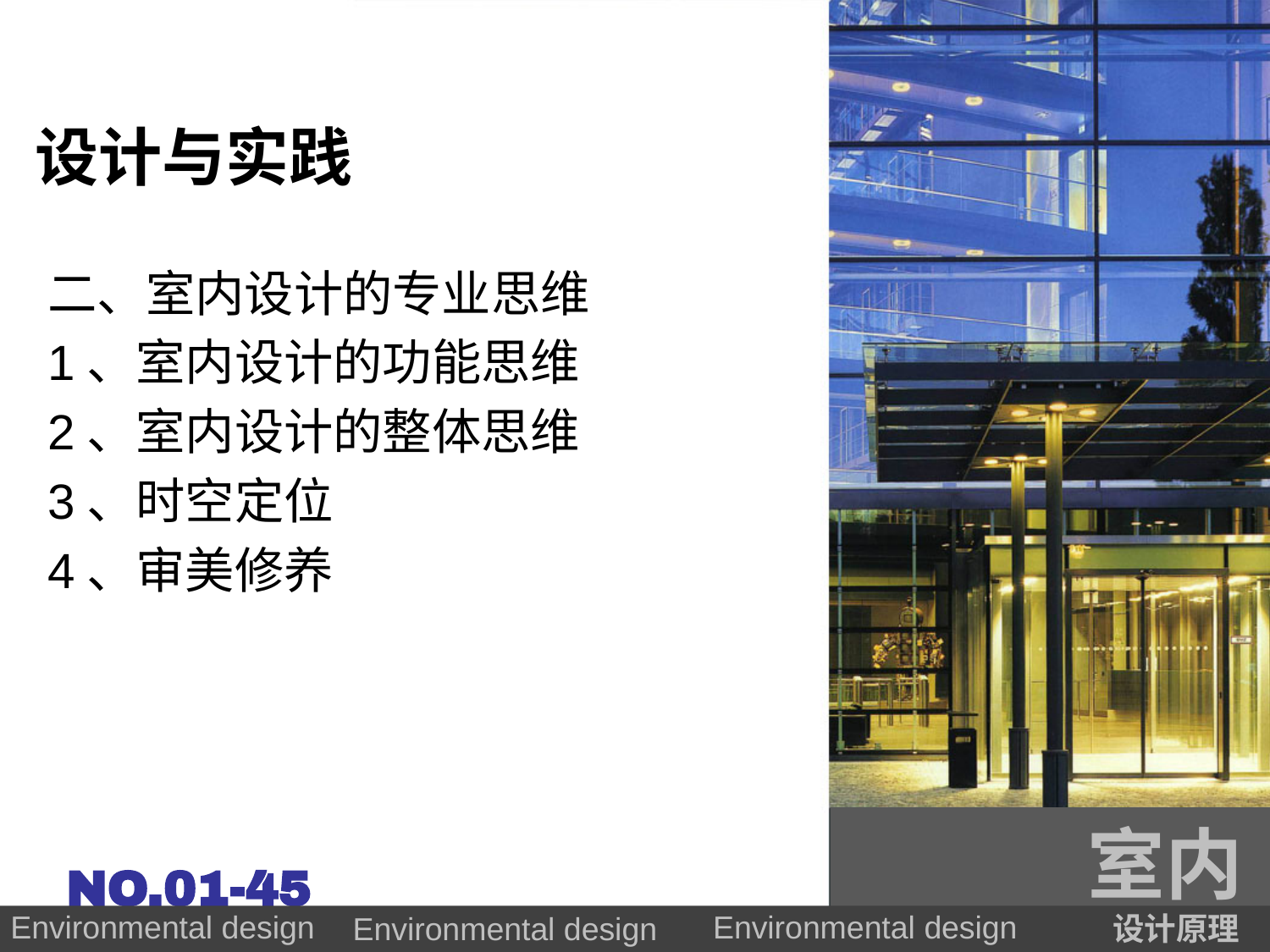

# 设计与实践
二、室内设计的专业思维
1、室内设计的功能思维
2、室内设计的整体思维
3、时空定位
4、审美修养

室内

NO.01-45
设计原理
Environmental design
Environmental design
Environmental design